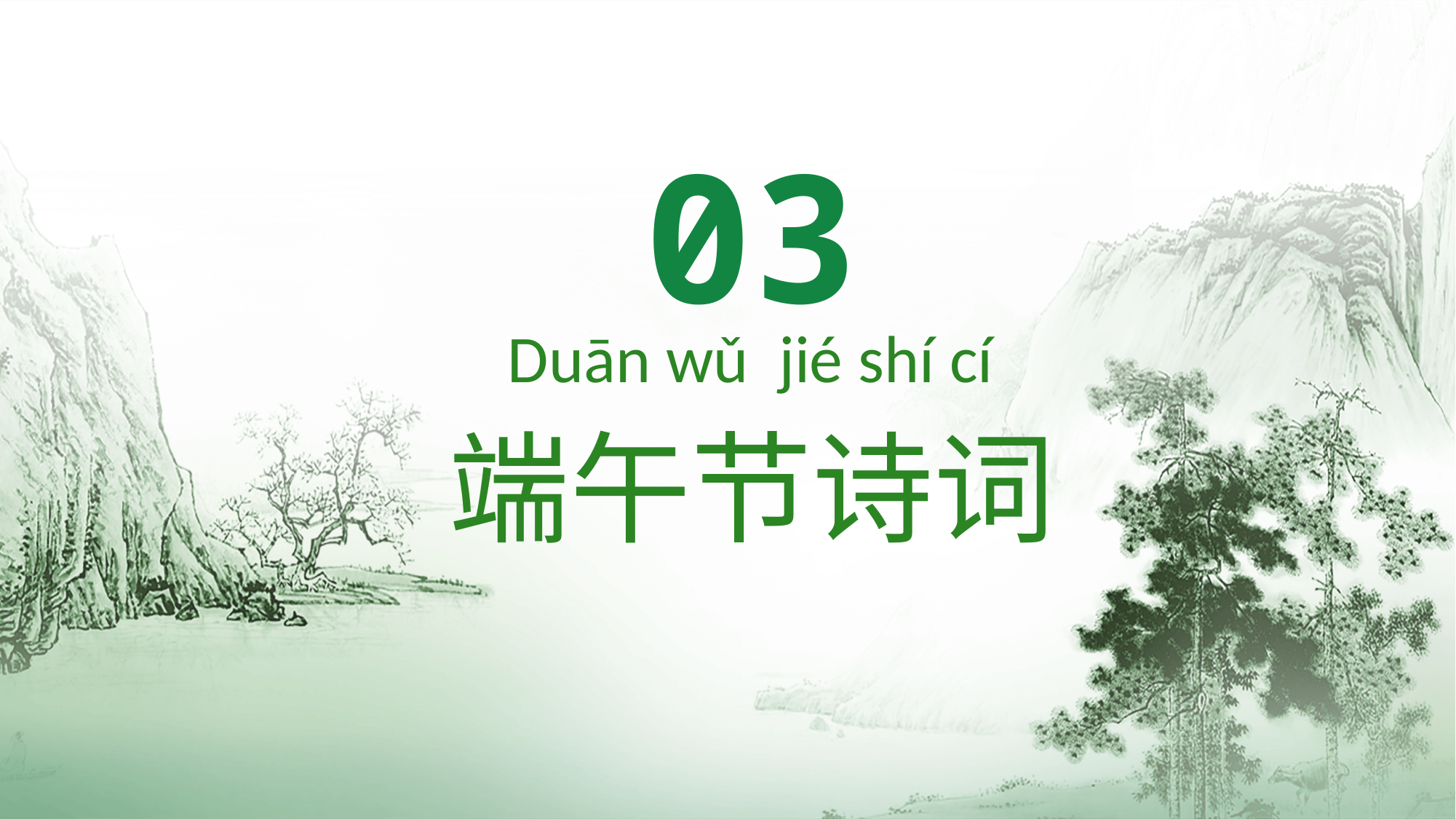

03
Du­­ān wǔ  jié shí cí
端午节诗词